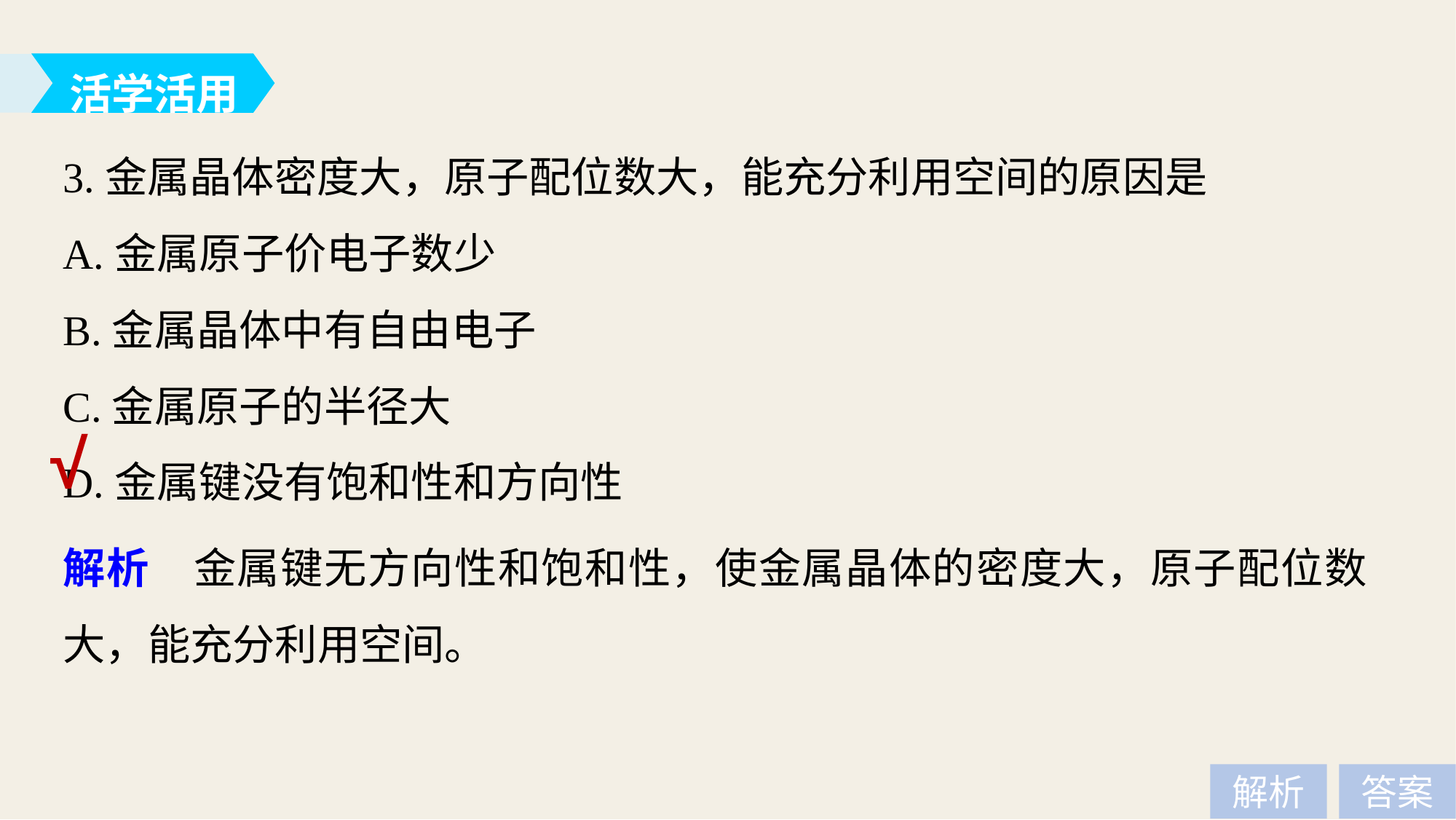

活学活用

3.金属晶体密度大，原子配位数大，能充分利用空间的原因是
A.金属原子价电子数少
B.金属晶体中有自由电子
C.金属原子的半径大
D.金属键没有饱和性和方向性
√
解析　金属键无方向性和饱和性，使金属晶体的密度大，原子配位数大，能充分利用空间。
解析
答案